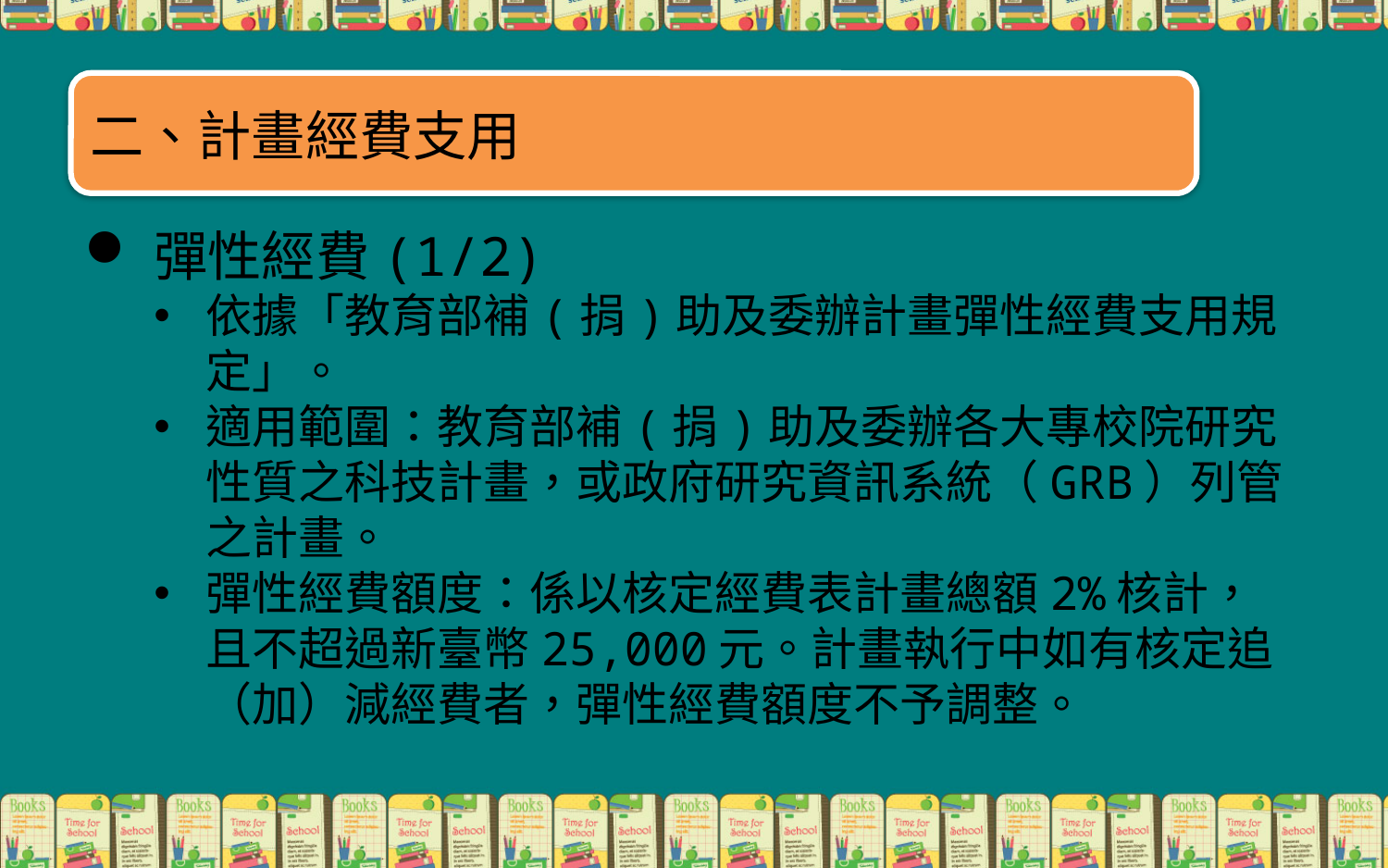

二、計畫經費支用
彈性經費(1/2)
依據「教育部補(捐)助及委辦計畫彈性經費支用規定」。
適用範圍：教育部補(捐)助及委辦各大專校院研究性質之科技計畫，或政府研究資訊系統（GRB）列管之計畫。
彈性經費額度：係以核定經費表計畫總額2%核計，且不超過新臺幣25,000元。計畫執行中如有核定追（加）減經費者，彈性經費額度不予調整。